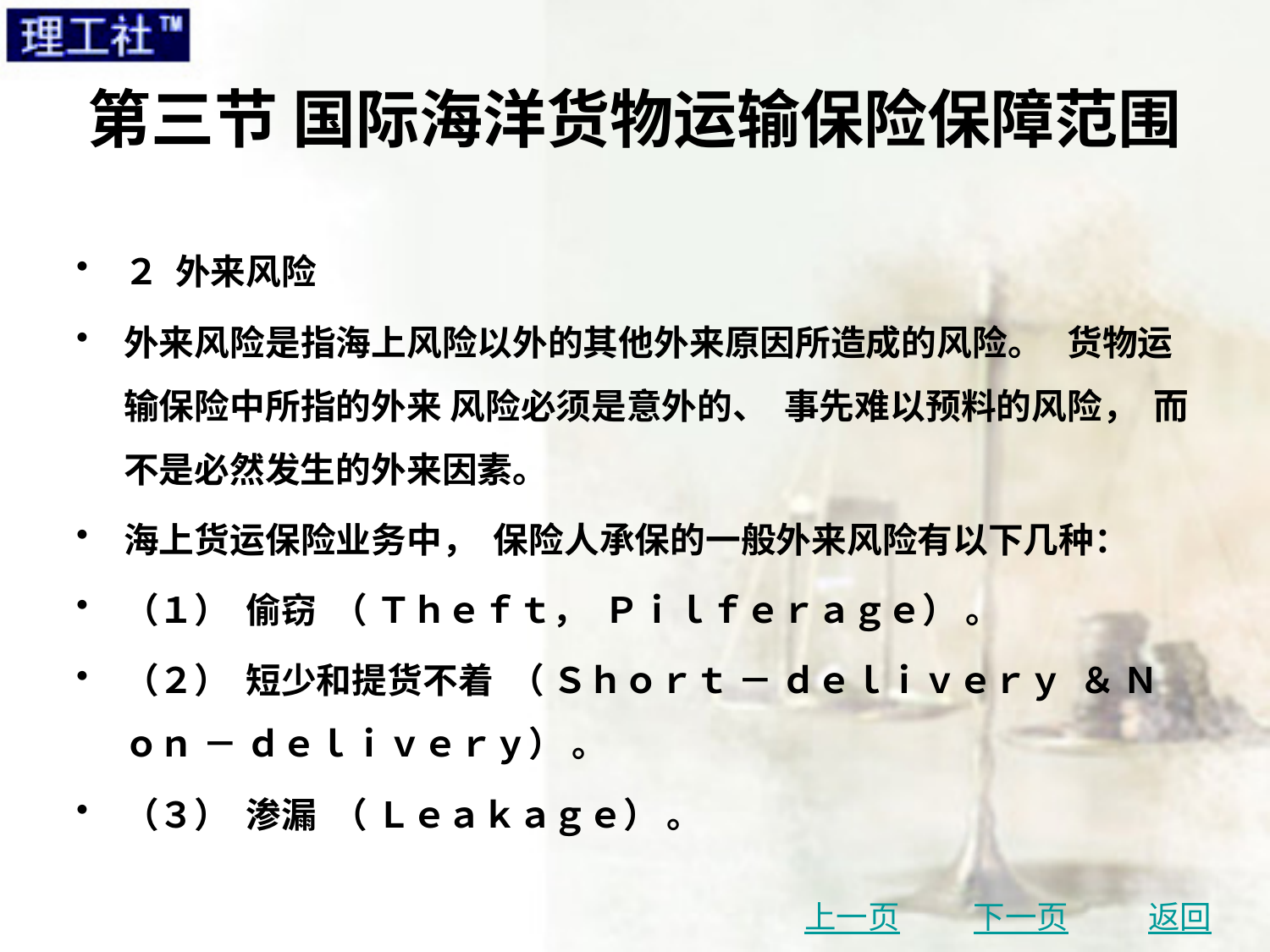

# 第三节 国际海洋货物运输保险保障范围
２  外来风险
外来风险是指海上风险以外的其他外来原因所造成的风险。   货物运输保险中所指的外来 风险必须是意外的、  事先难以预料的风险，  而不是必然发生的外来因素。
海上货运保险业务中，  保险人承保的一般外来风险有以下几种：
（１）  偷窃  （ Ｔｈｅｆｔ，  Ｐｉｌｆｅｒａｇｅ） 。
（２）  短少和提货不着  （ Ｓｈｏｒｔ － ｄｅｌｉｖｅｒｙ  ＆ Ｎｏｎ － ｄｅｌｉｖｅｒｙ） 。
（３）  渗漏  （ Ｌｅａｋａｇｅ） 。

上一页
下一页
返回